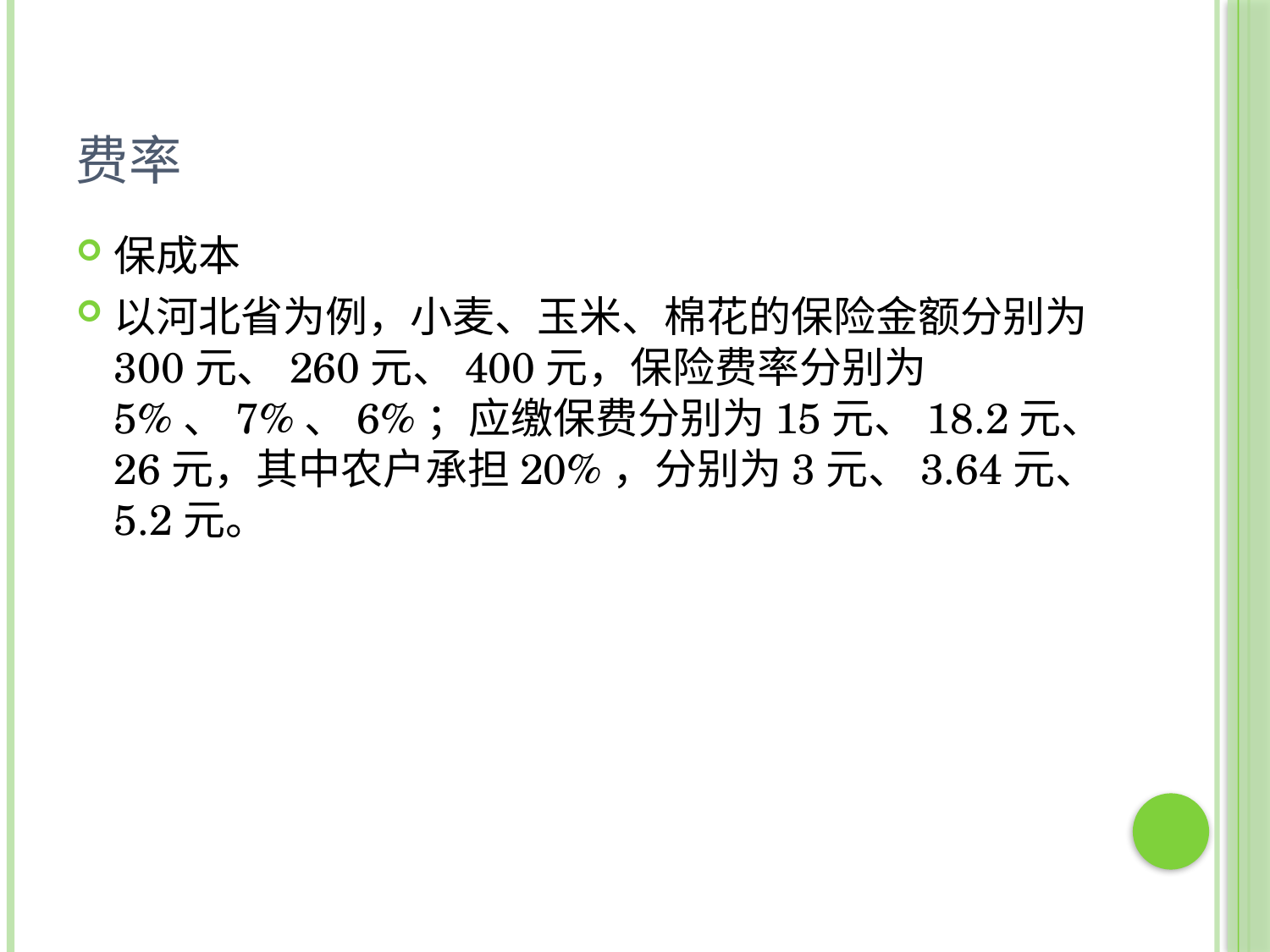

# 费率
保成本
以河北省为例，小麦、玉米、棉花的保险金额分别为300元、260元、400元，保险费率分别为5%、7%、6%；应缴保费分别为15元、18.2元、26元，其中农户承担20%，分别为3元、3.64元、5.2元。